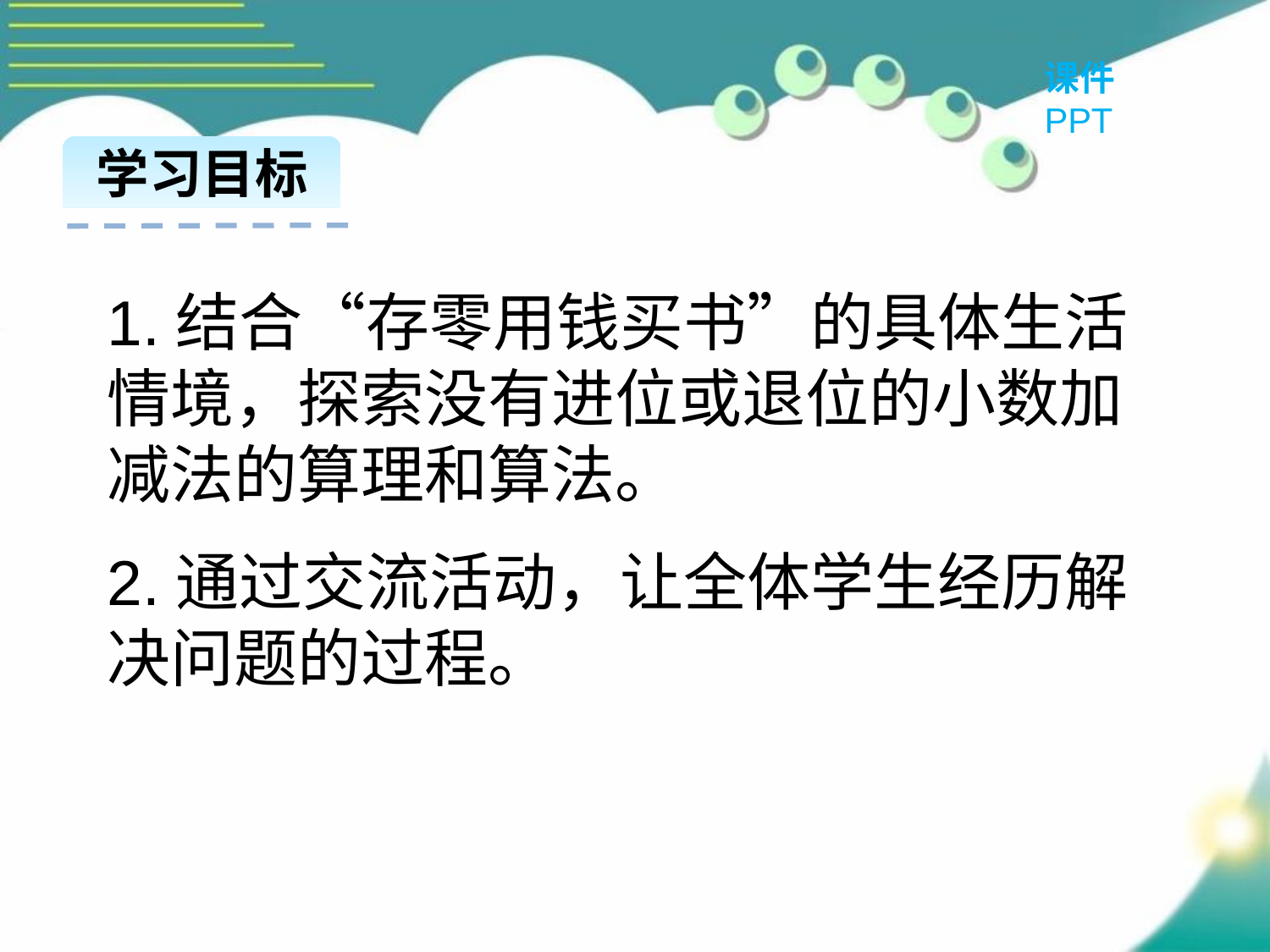

课件PPT
学习目标

1.结合“存零用钱买书”的具体生活情境，探索没有进位或退位的小数加减法的算理和算法。
2.通过交流活动，让全体学生经历解决问题的过程。